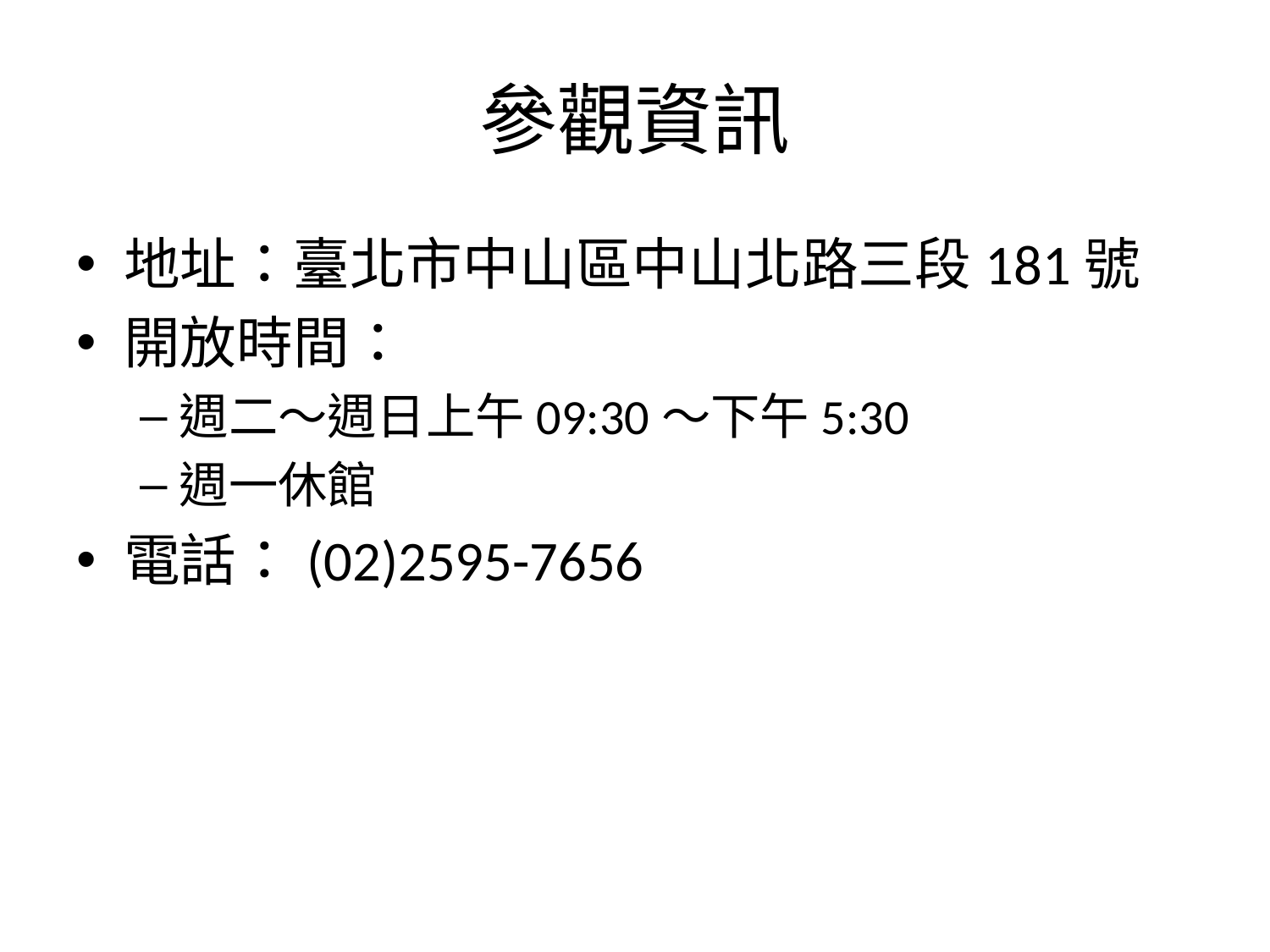

# 參觀資訊
地址：臺北市中山區中山北路三段181號
開放時間：
週二～週日上午09:30～下午5:30
週一休館
電話：(02)2595-7656